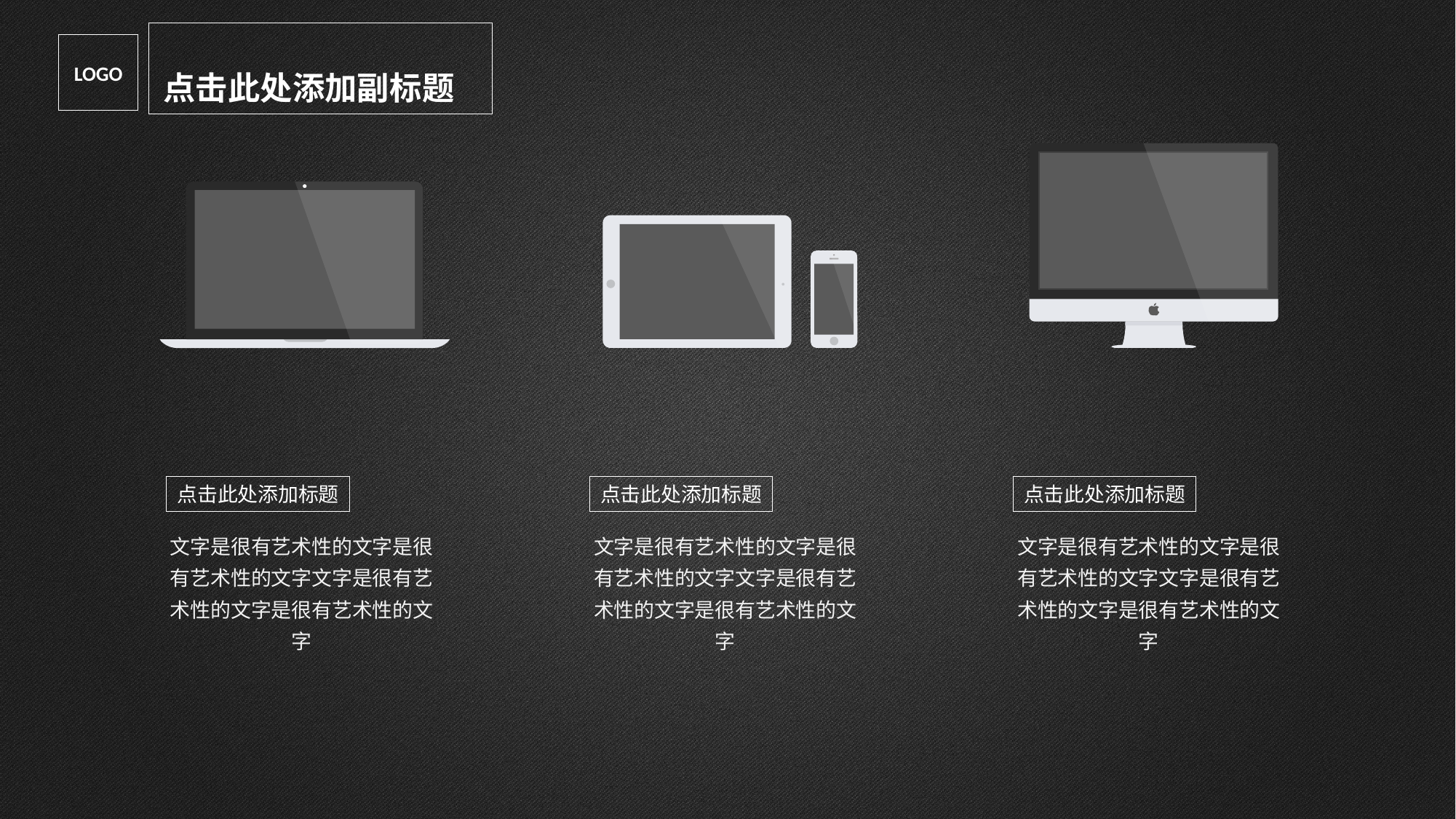

点击此处添加副标题
LOGO

点击此处添加标题
点击此处添加标题
点击此处添加标题
文字是很有艺术性的文字是很有艺术性的文字文字是很有艺术性的文字是很有艺术性的文字
文字是很有艺术性的文字是很有艺术性的文字文字是很有艺术性的文字是很有艺术性的文字
文字是很有艺术性的文字是很有艺术性的文字文字是很有艺术性的文字是很有艺术性的文字